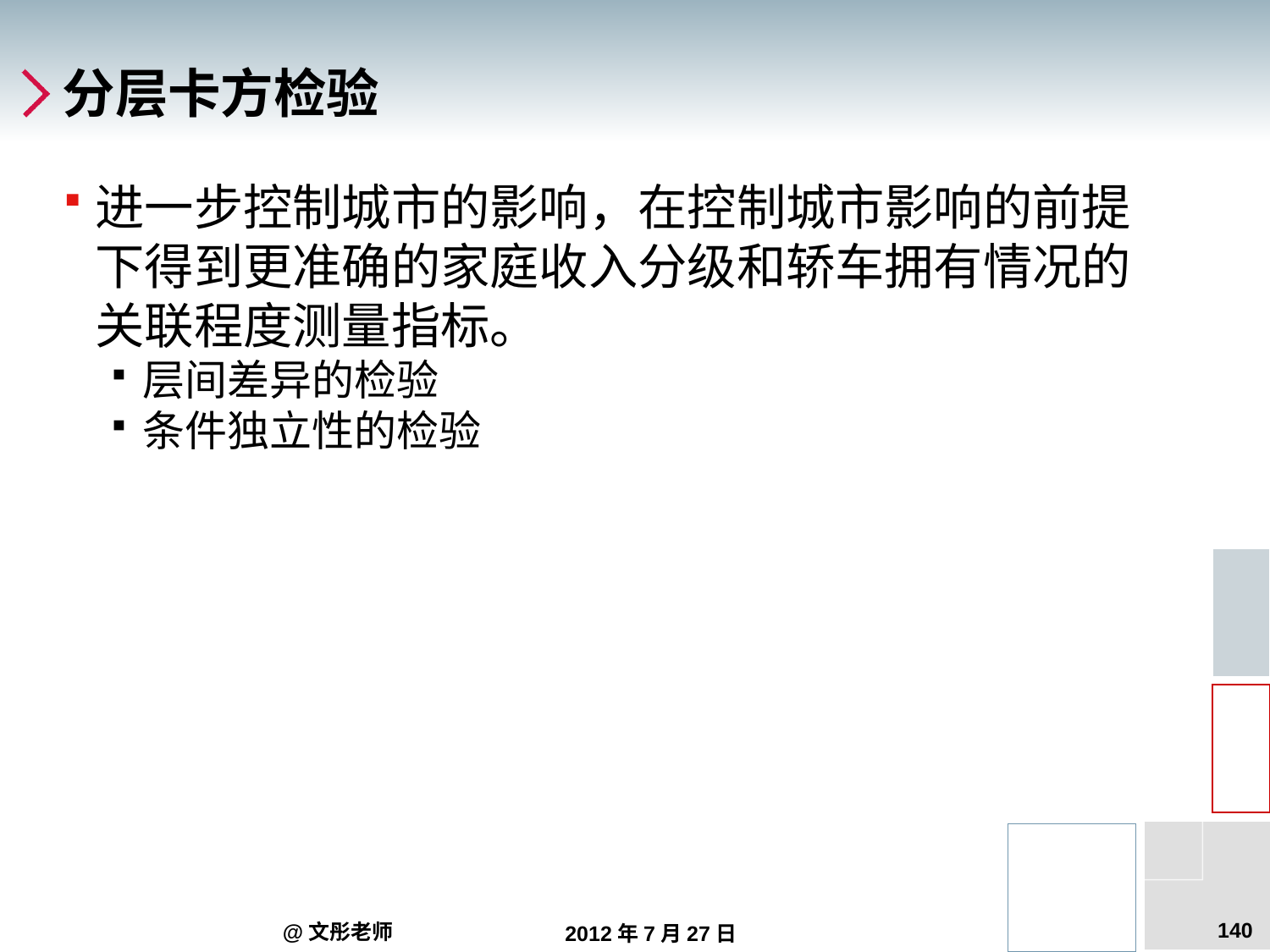

# 分层卡方检验
进一步控制城市的影响，在控制城市影响的前提下得到更准确的家庭收入分级和轿车拥有情况的关联程度测量指标。
层间差异的检验
条件独立性的检验
140
@文彤老师

2012年7月27日